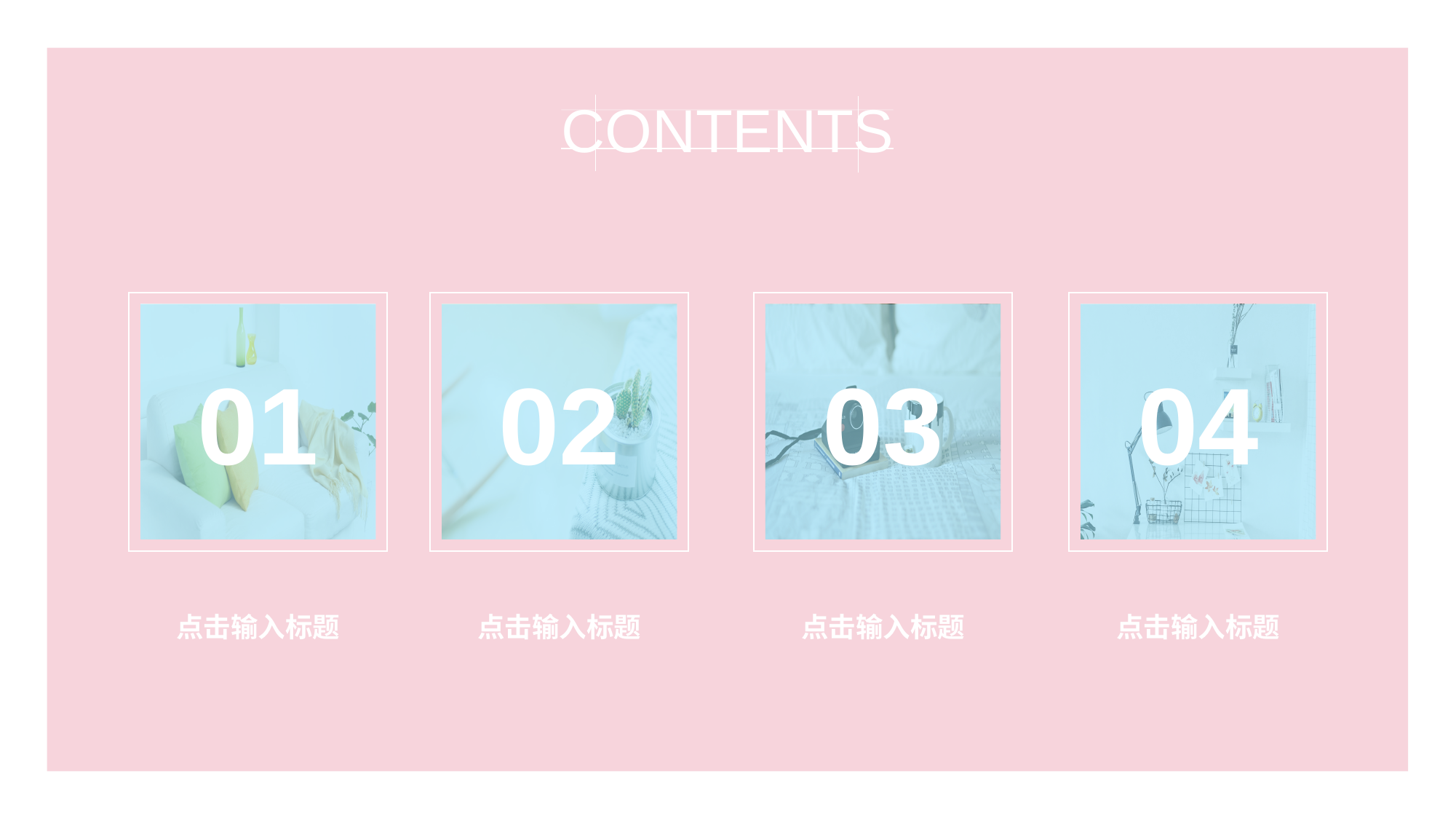

CONTENTS

01

02

03

04
点击输入标题
点击输入标题
点击输入标题
点击输入标题